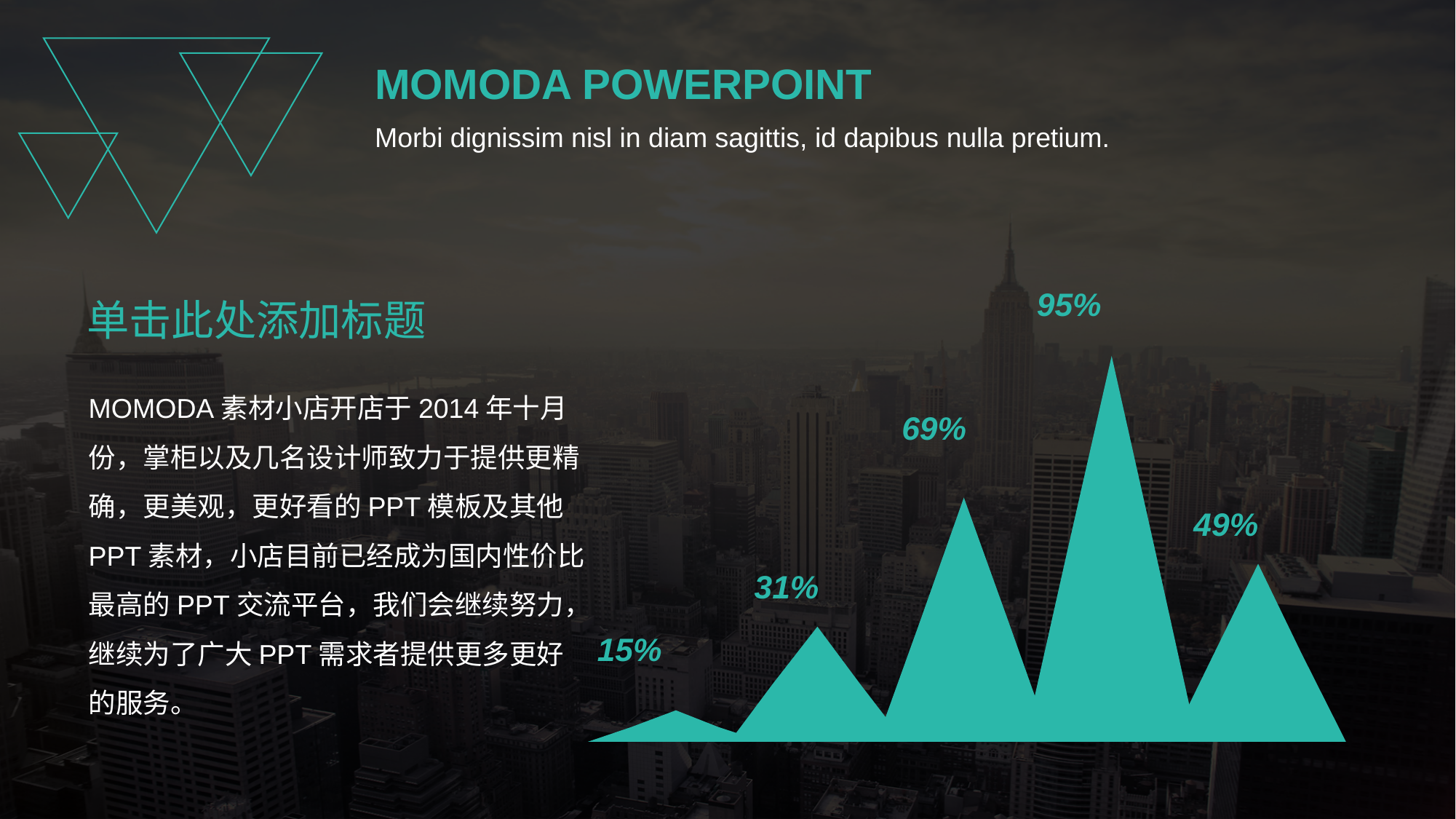

MOMODA POWERPOINT

Morbi dignissim nisl in diam sagittis, id dapibus nulla pretium.

95%
单击此处添加标题

MOMODA素材小店开店于2014年十月份，掌柜以及几名设计师致力于提供更精确，更美观，更好看的PPT模板及其他PPT素材，小店目前已经成为国内性价比最高的PPT交流平台，我们会继续努力，继续为了广大PPT需求者提供更多更好的服务。
69%

49%
31%

15%